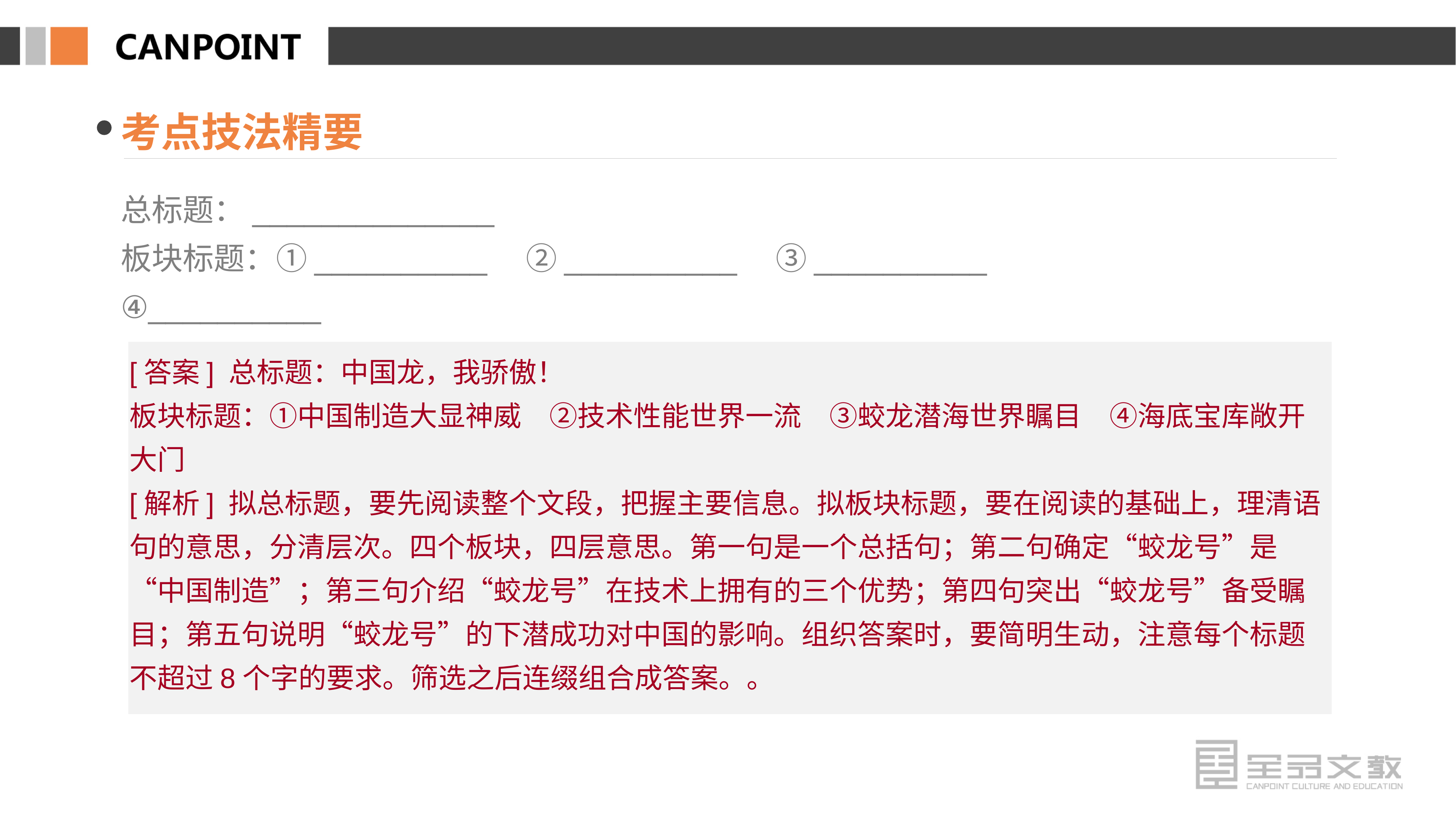

考点技法精要

总标题：______________
板块标题：①__________　②__________　③__________
④__________

[答案] 总标题：中国龙，我骄傲！
板块标题：①中国制造大显神威　②技术性能世界一流　③蛟龙潜海世界瞩目　④海底宝库敞开大门
[解析] 拟总标题，要先阅读整个文段，把握主要信息。拟板块标题，要在阅读的基础上，理清语句的意思，分清层次。四个板块，四层意思。第一句是一个总括句；第二句确定“蛟龙号”是“中国制造”；第三句介绍“蛟龙号”在技术上拥有的三个优势；第四句突出“蛟龙号”备受瞩目；第五句说明“蛟龙号”的下潜成功对中国的影响。组织答案时，要简明生动，注意每个标题不超过8个字的要求。筛选之后连缀组合成答案。。